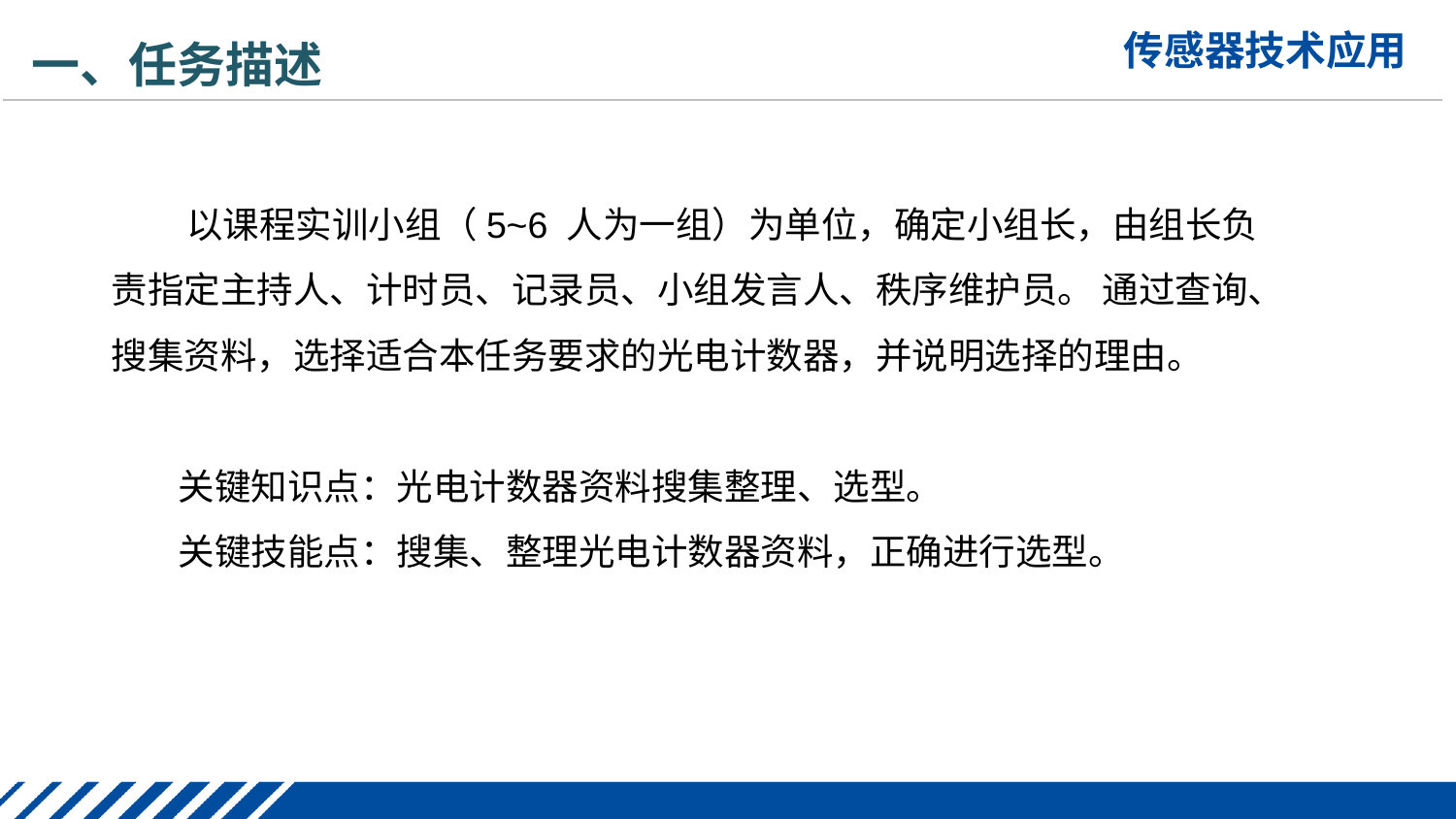

一、任务描述
        以课程实训小组（5~6 人为一组）为单位，确定小组长，由组长负责指定主持人、计时员、记录员、小组发言人、秩序维护员。 通过查询、搜集资料，选择适合本任务要求的光电计数器，并说明选择的理由。

       关键知识点：光电计数器资料搜集整理、选型。
       关键技能点：搜集、整理光电计数器资料，正确进行选型。